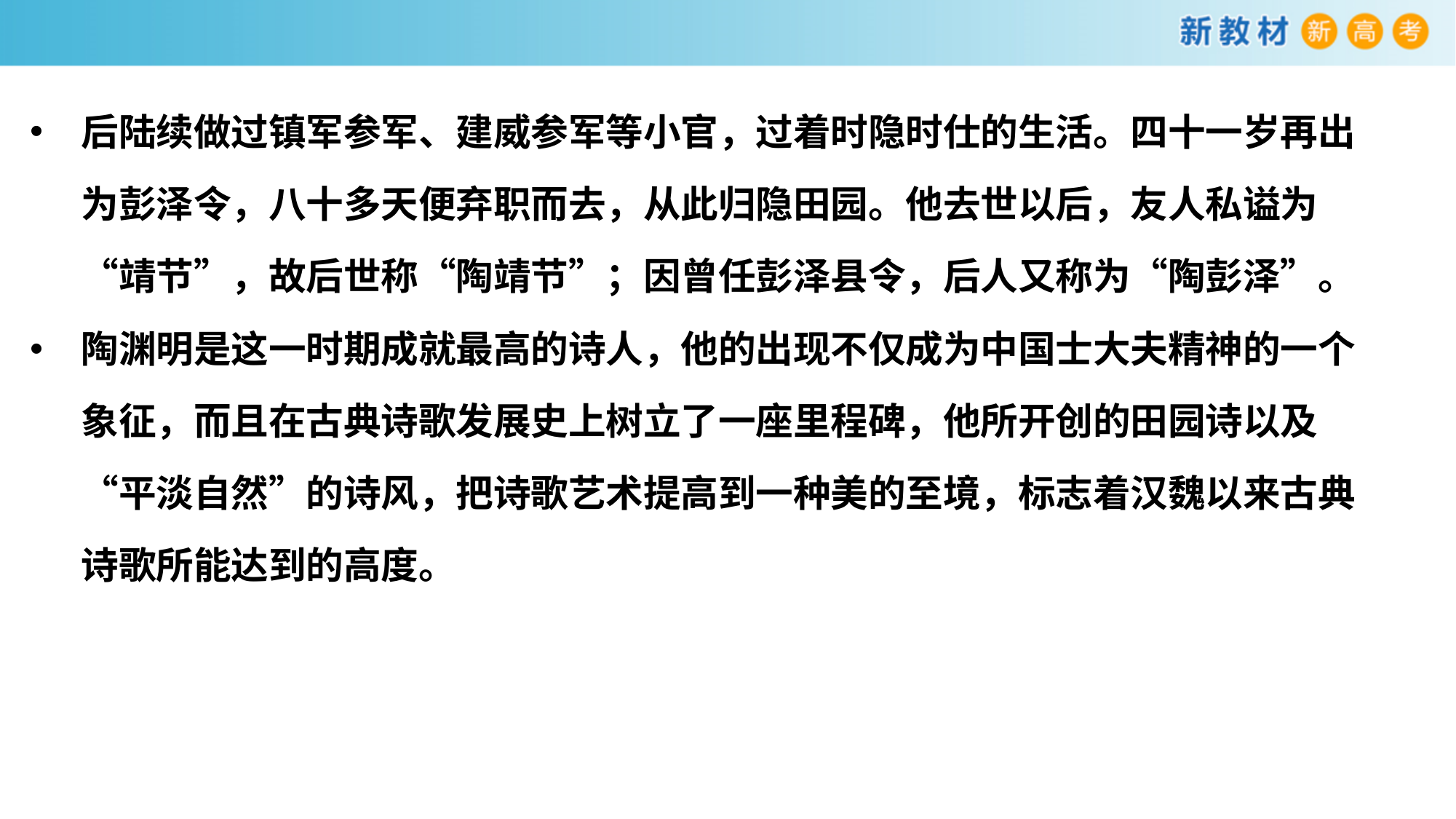

后陆续做过镇军参军、建威参军等小官，过着时隐时仕的生活。四十一岁再出为彭泽令，八十多天便弃职而去，从此归隐田园。他去世以后，友人私谥为“靖节”，故后世称“陶靖节”；因曾任彭泽县令，后人又称为“陶彭泽”。
陶渊明是这一时期成就最高的诗人，他的出现不仅成为中国士大夫精神的一个象征，而且在古典诗歌发展史上树立了一座里程碑，他所开创的田园诗以及“平淡自然”的诗风，把诗歌艺术提高到一种美的至境，标志着汉魏以来古典诗歌所能达到的高度。